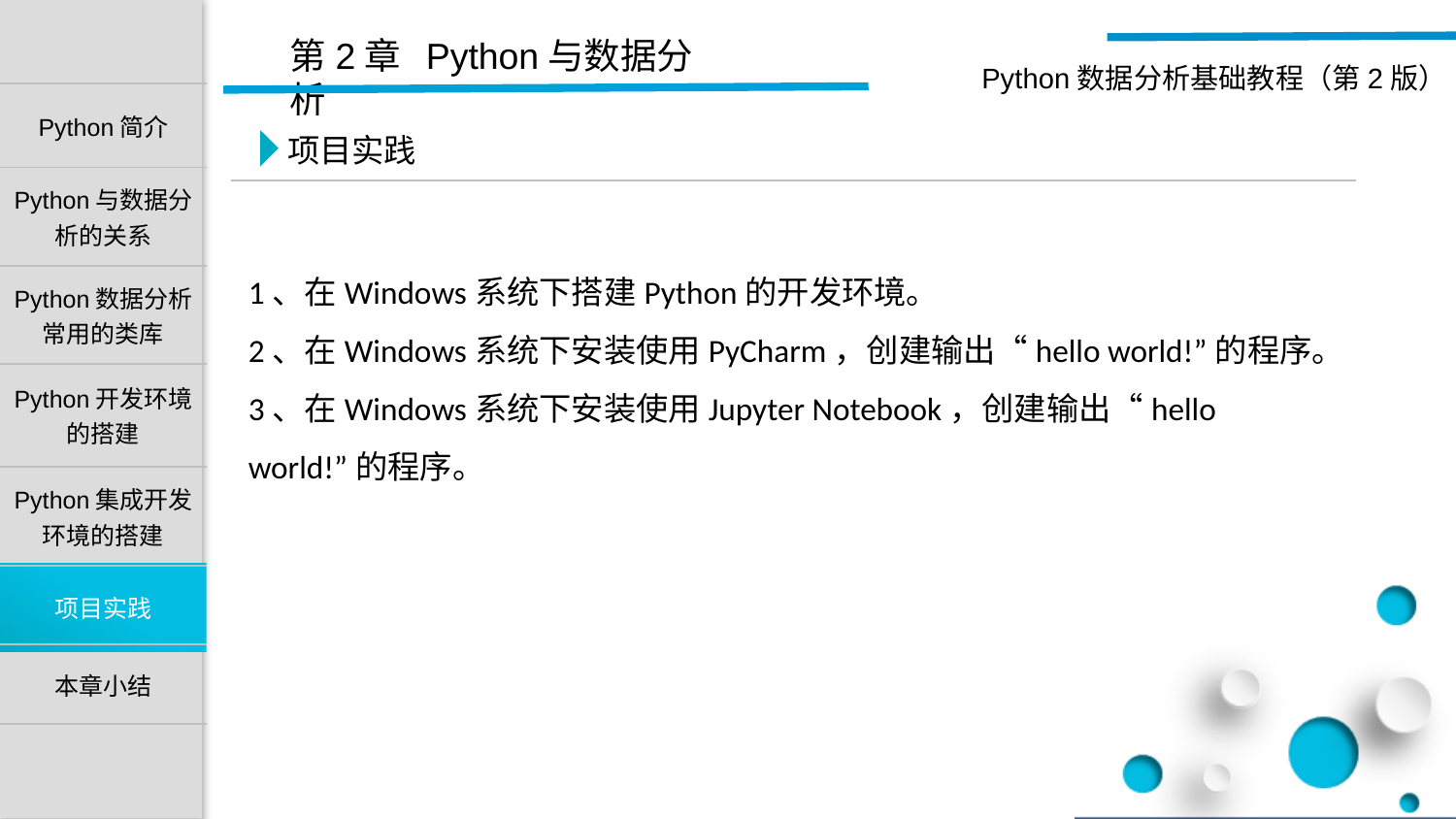

项目实践

1、在Windows系统下搭建Python的开发环境。
2、在Windows系统下安装使用PyCharm，创建输出“hello world!”的程序。
3、在Windows系统下安装使用Jupyter Notebook，创建输出“hello world!”的程序。